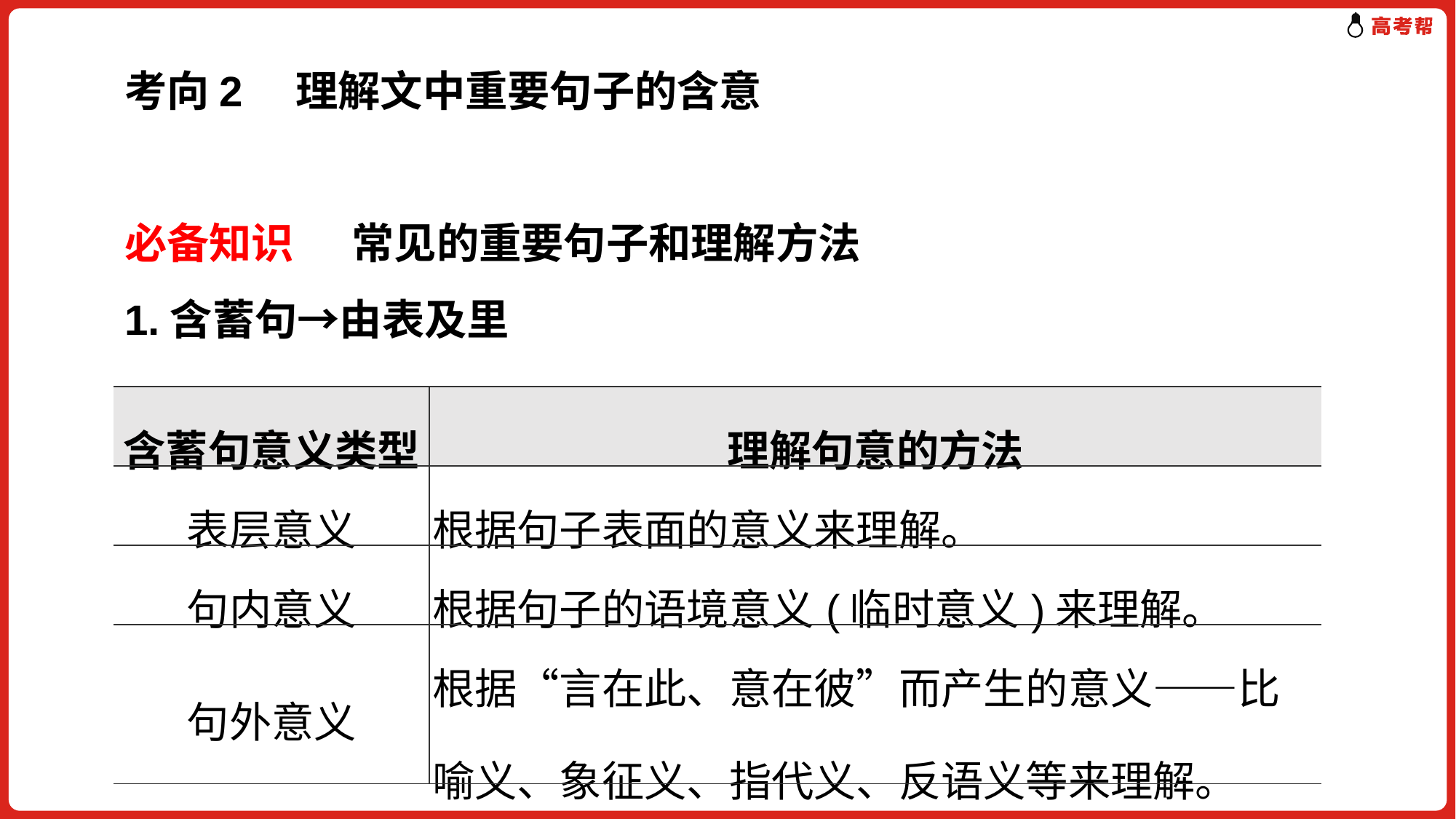

考向2　理解文中重要句子的含意

必备知识      常见的重要句子和理解方法
1.含蓄句→由表及里
| 含蓄句意义类型 | 理解句意的方法 |
| --- | --- |
| 表层意义 | 根据句子表面的意义来理解。 |
| 句内意义 | 根据句子的语境意义(临时意义)来理解。 |
| 句外意义 | 根据“言在此、意在彼”而产生的意义——比喻义、象征义、指代义、反语义等来理解。 |